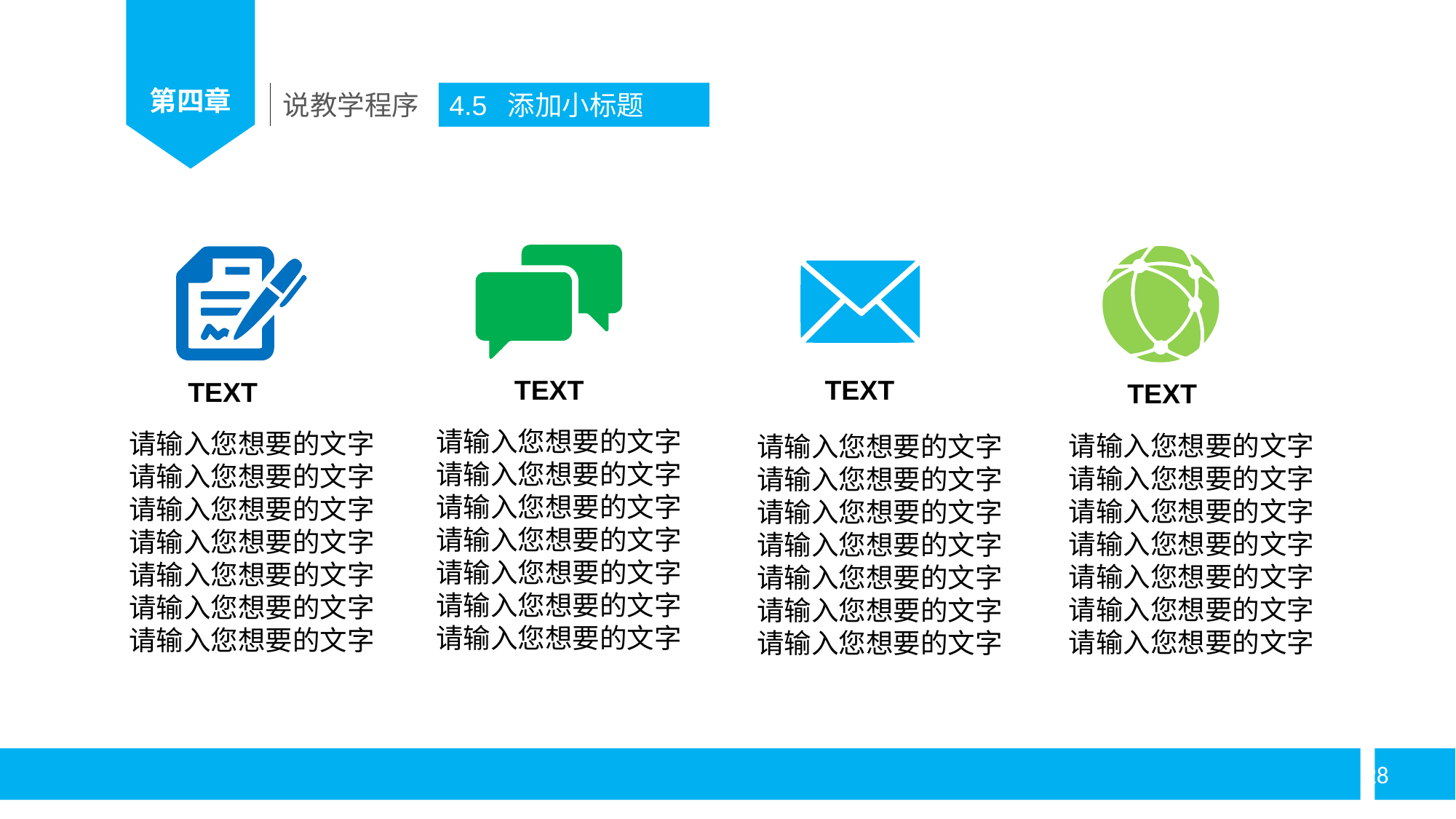

说教学程序
4.5  添加小标题

TEXT
TEXT
TEXT
TEXT
请输入您想要的文字
请输入您想要的文字
请输入您想要的文字
请输入您想要的文字
请输入您想要的文字
请输入您想要的文字
请输入您想要的文字

请输入您想要的文字
请输入您想要的文字
请输入您想要的文字
请输入您想要的文字
请输入您想要的文字
请输入您想要的文字
请输入您想要的文字

请输入您想要的文字
请输入您想要的文字
请输入您想要的文字
请输入您想要的文字
请输入您想要的文字
请输入您想要的文字
请输入您想要的文字

请输入您想要的文字
请输入您想要的文字
请输入您想要的文字
请输入您想要的文字
请输入您想要的文字
请输入您想要的文字
请输入您想要的文字